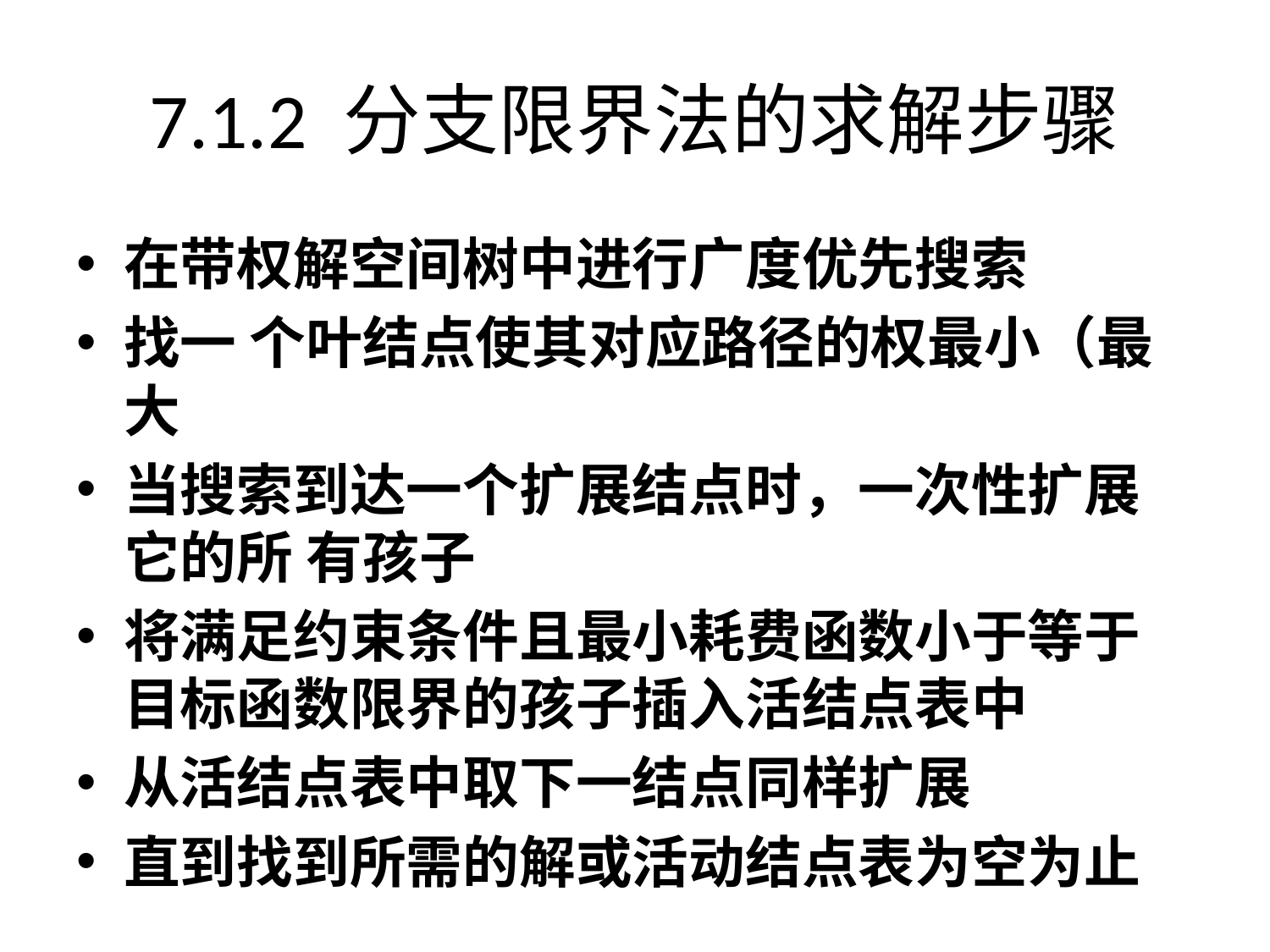

# 7.1.2 分支限界法的求解步骤
在带权解空间树中进行广度优先搜索
找一 个叶结点使其对应路径的权最小（最大
当搜索到达一个扩展结点时，一次性扩展它的所 有孩子
将满足约束条件且最小耗费函数小于等于目标函数限界的孩子插入活结点表中
从活结点表中取下一结点同样扩展
直到找到所需的解或活动结点表为空为止